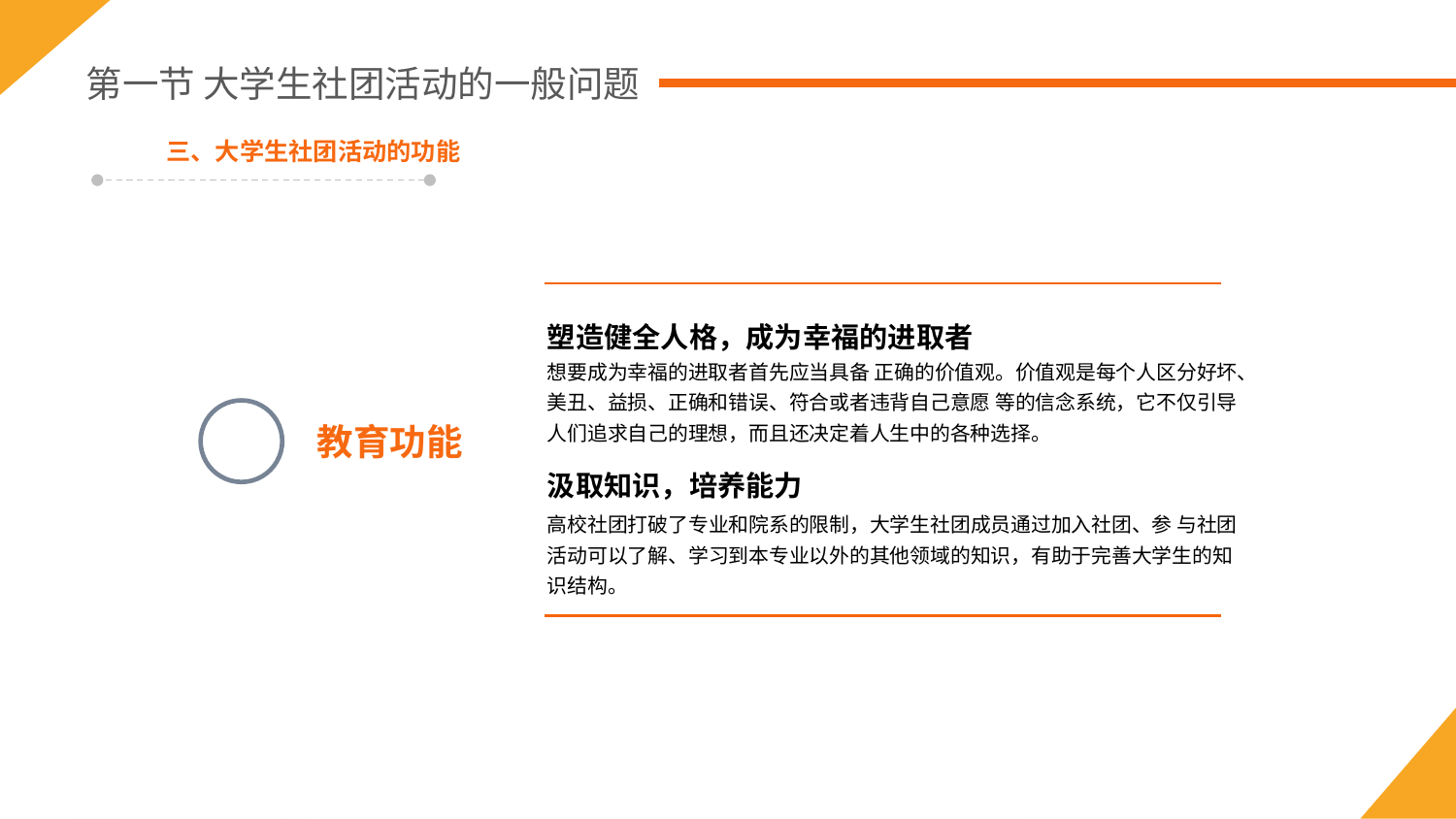

第一节 大学生社团活动的一般问题
三、大学生社团活动的功能
塑造健全人格，成为幸福的进取者
想要成为幸福的进取者首先应当具备 正确的价值观。价值观是每个人区分好坏、美丑、益损、正确和错误、符合或者违背自己意愿 等的信念系统，它不仅引导人们追求自己的理想，而且还决定着人生中的各种选择。

教育功能
汲取知识，培养能力
高校社团打破了专业和院系的限制，大学生社团成员通过加入社团、参 与社团活动可以了解、学习到本专业以外的其他领域的知识，有助于完善大学生的知识结构。